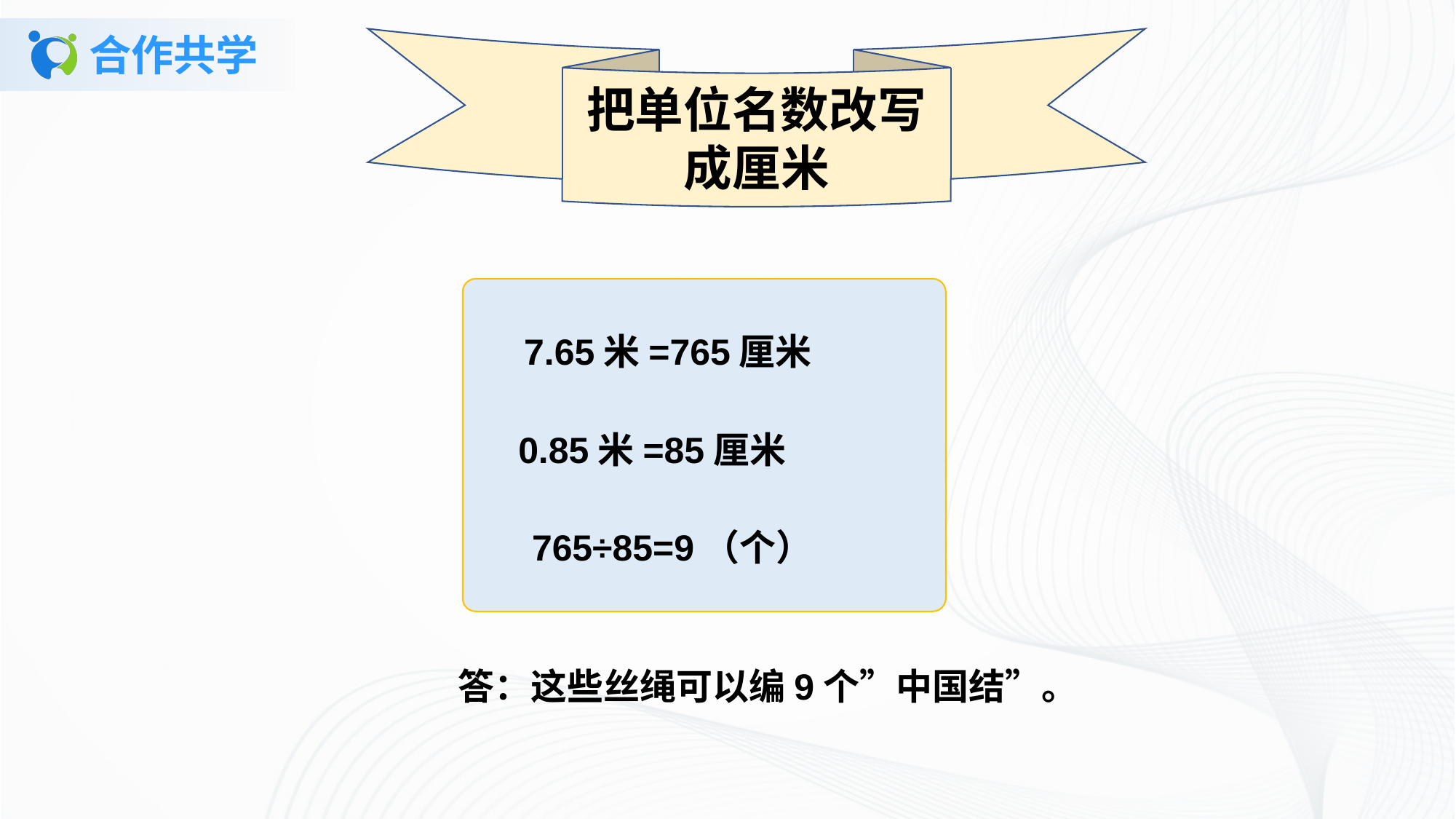

把单位名数改写成厘米
# 合作共学

7.65米=765厘米
0.85米=85厘米
765÷85=9（个）
答：这些丝绳可以编9个”中国结”。